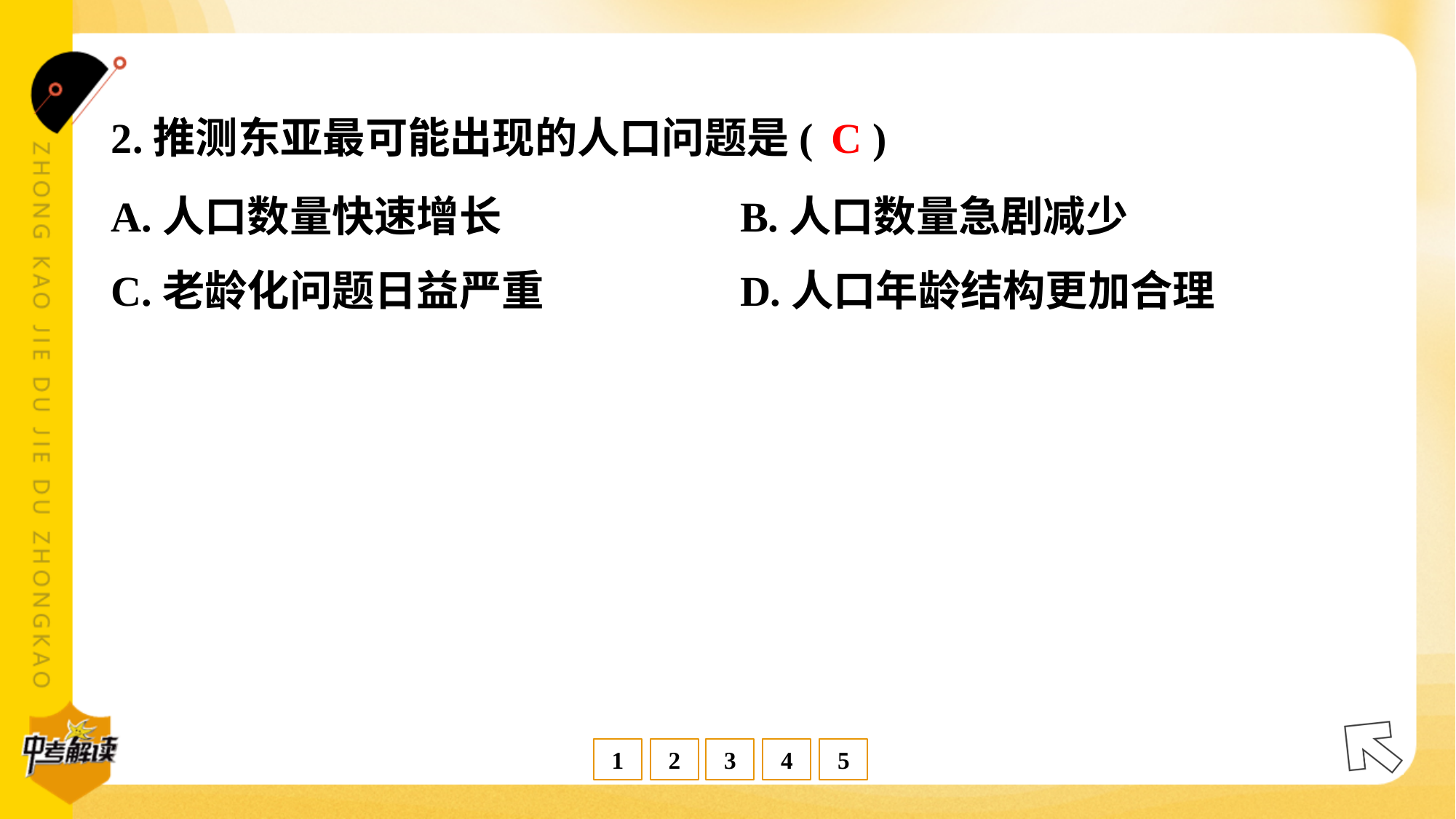

C
2.推测东亚最可能出现的人口问题是(     )
A.人口数量快速增长	B.人口数量急剧减少
C.老龄化问题日益严重	D.人口年龄结构更加合理